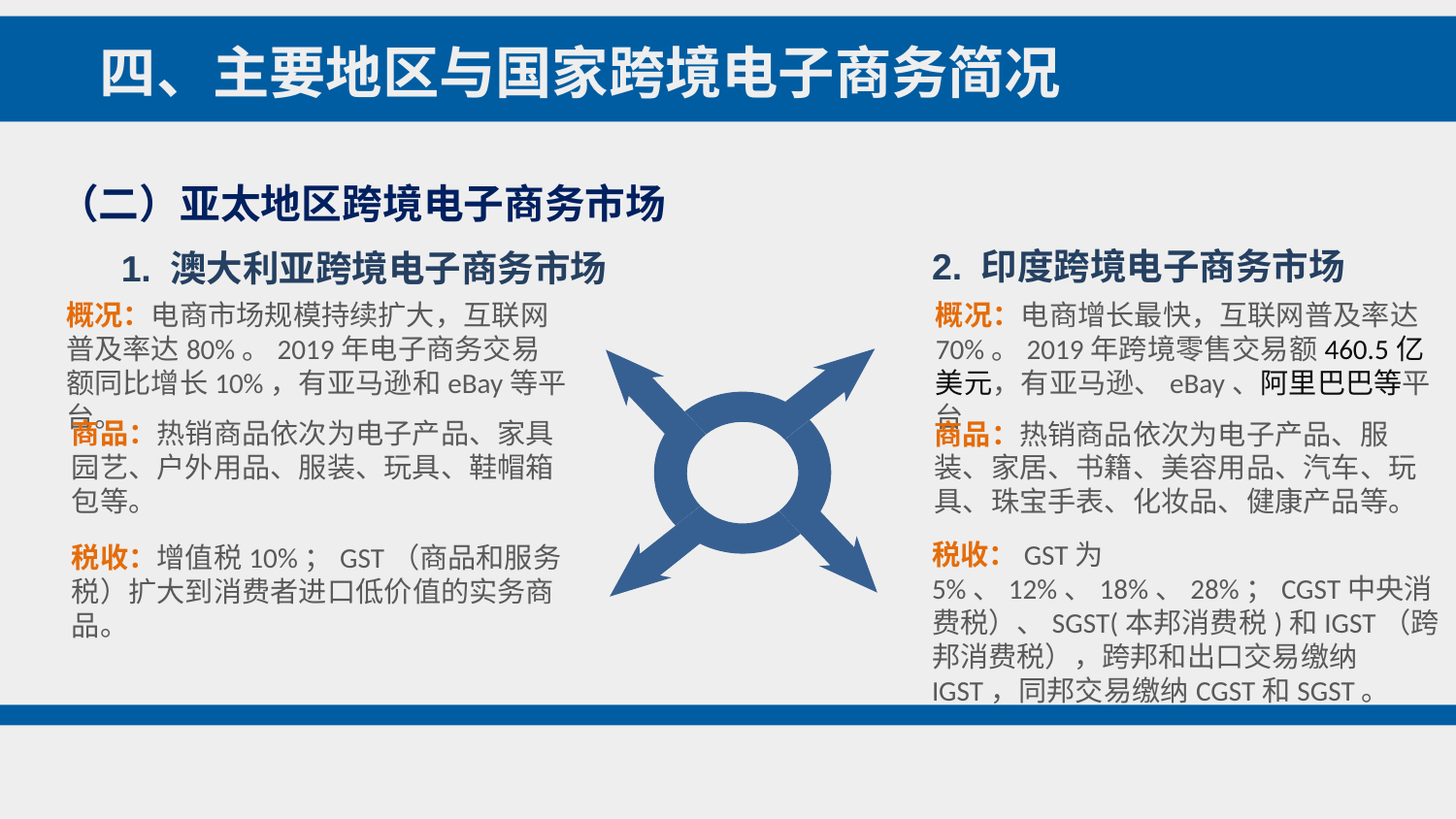

四、主要地区与国家跨境电子商务简况
（二）亚太地区跨境电子商务市场
2. 印度跨境电子商务市场
1. 澳大利亚跨境电子商务市场
概况：电商增长最快，互联网普及率达70%。2019年跨境零售交易额460.5亿美元，有亚马逊、eBay、阿里巴巴等平台
概况：电商市场规模持续扩大，互联网普及率达80%。2019年电子商务交易额同比增长10%，有亚马逊和eBay等平台。

商品：热销商品依次为电子产品、家具园艺、户外用品、服装、玩具、鞋帽箱包等。
商品：热销商品依次为电子产品、服装、家居、书籍、美容用品、汽车、玩具、珠宝手表、化妆品、健康产品等。
税收：GST为5%、12%、18%、28%；CGST中央消费税）、SGST(本邦消费税)和IGST（跨邦消费税），跨邦和出口交易缴纳IGST，同邦交易缴纳CGST和SGST。
税收：增值税10%；GST（商品和服务税）扩大到消费者进口低价值的实务商品。